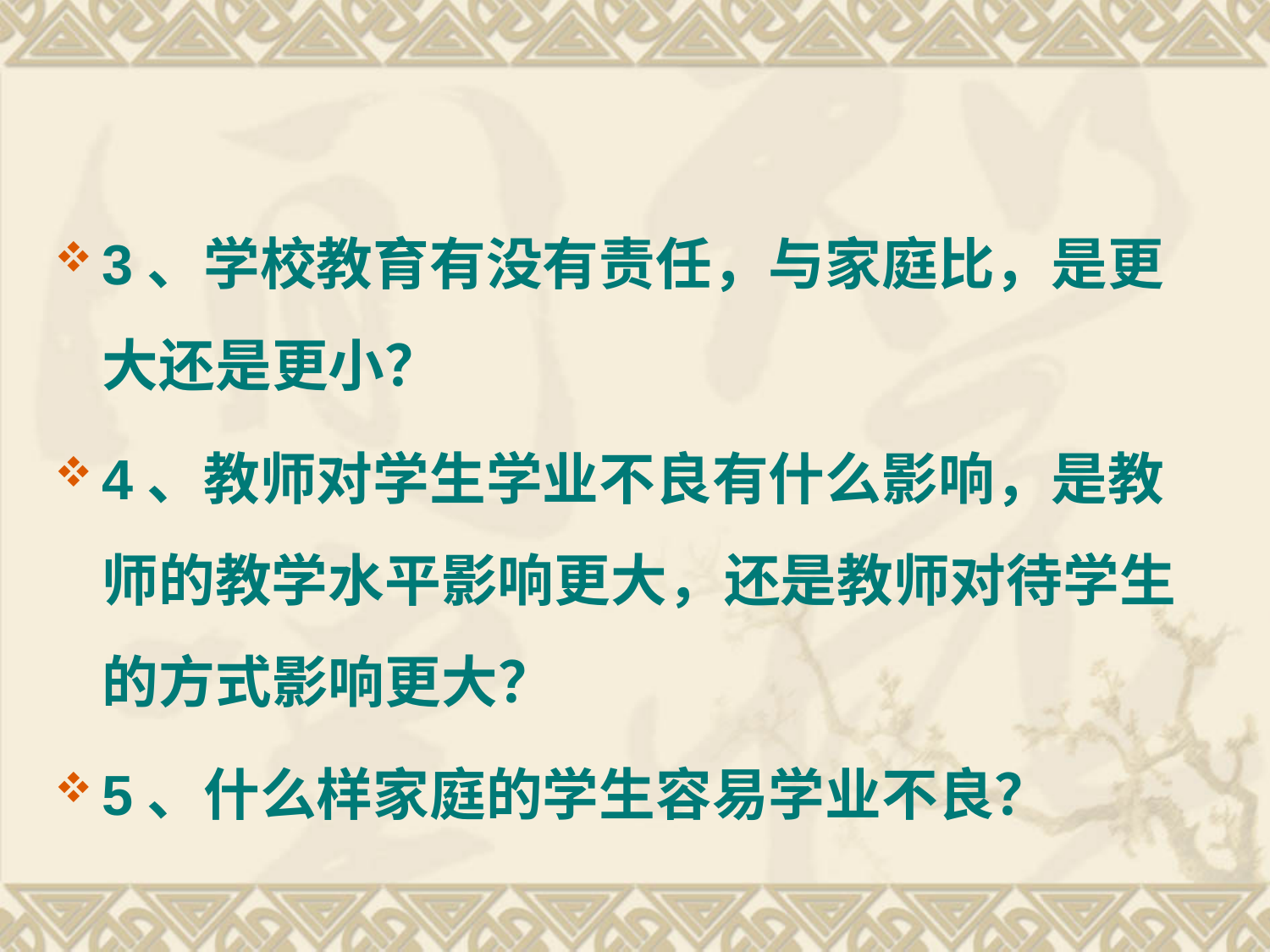

#
3、学校教育有没有责任，与家庭比，是更大还是更小？
4、教师对学生学业不良有什么影响，是教师的教学水平影响更大，还是教师对待学生的方式影响更大？
5、什么样家庭的学生容易学业不良？